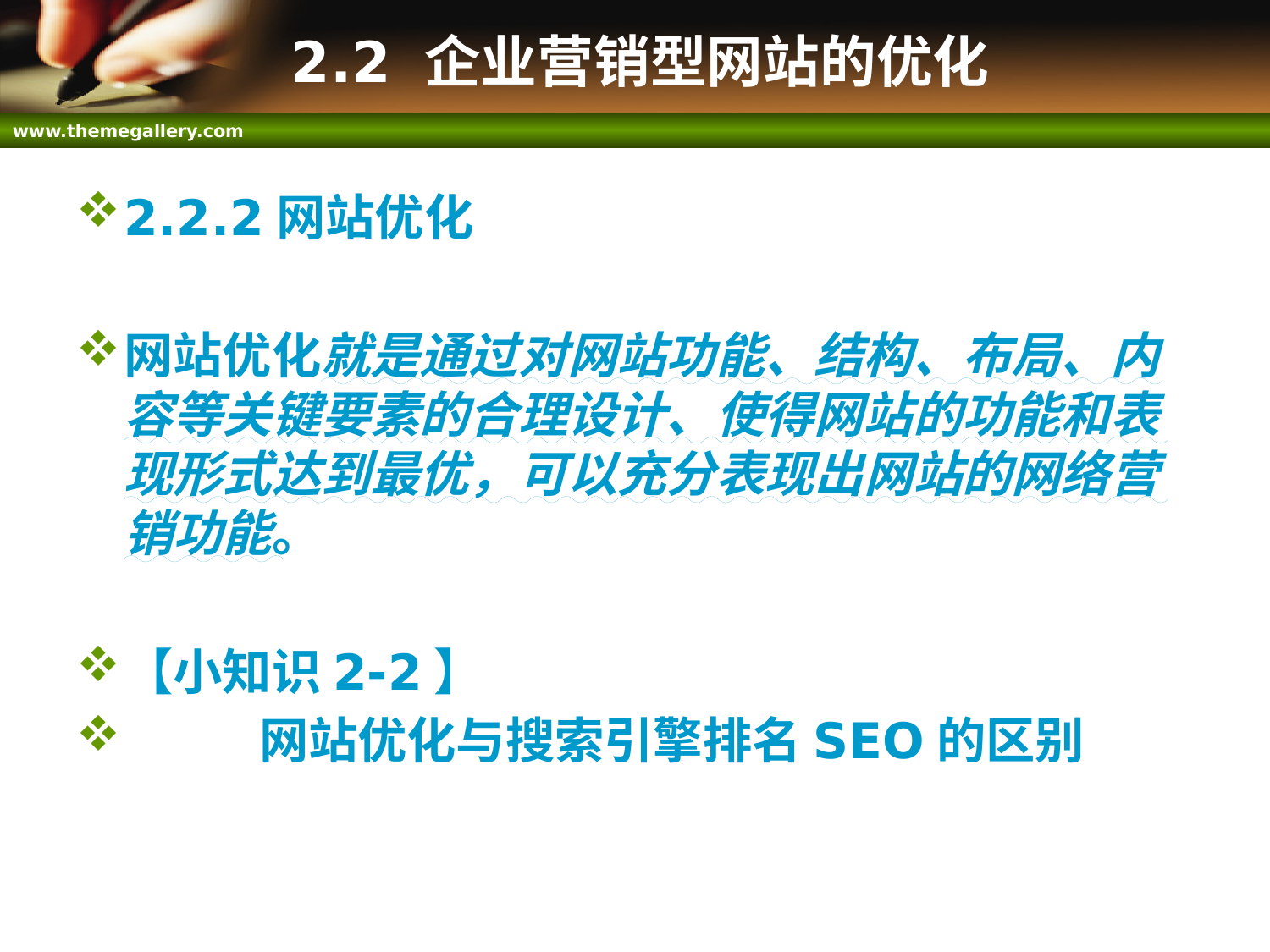

# 2.2 企业营销型网站的优化
2.2.2网站优化

网站优化就是通过对网站功能、结构、布局、内容等关键要素的合理设计、使得网站的功能和表现形式达到最优，可以充分表现出网站的网络营销功能。

【小知识2-2】
           网站优化与搜索引擎排名SEO的区别